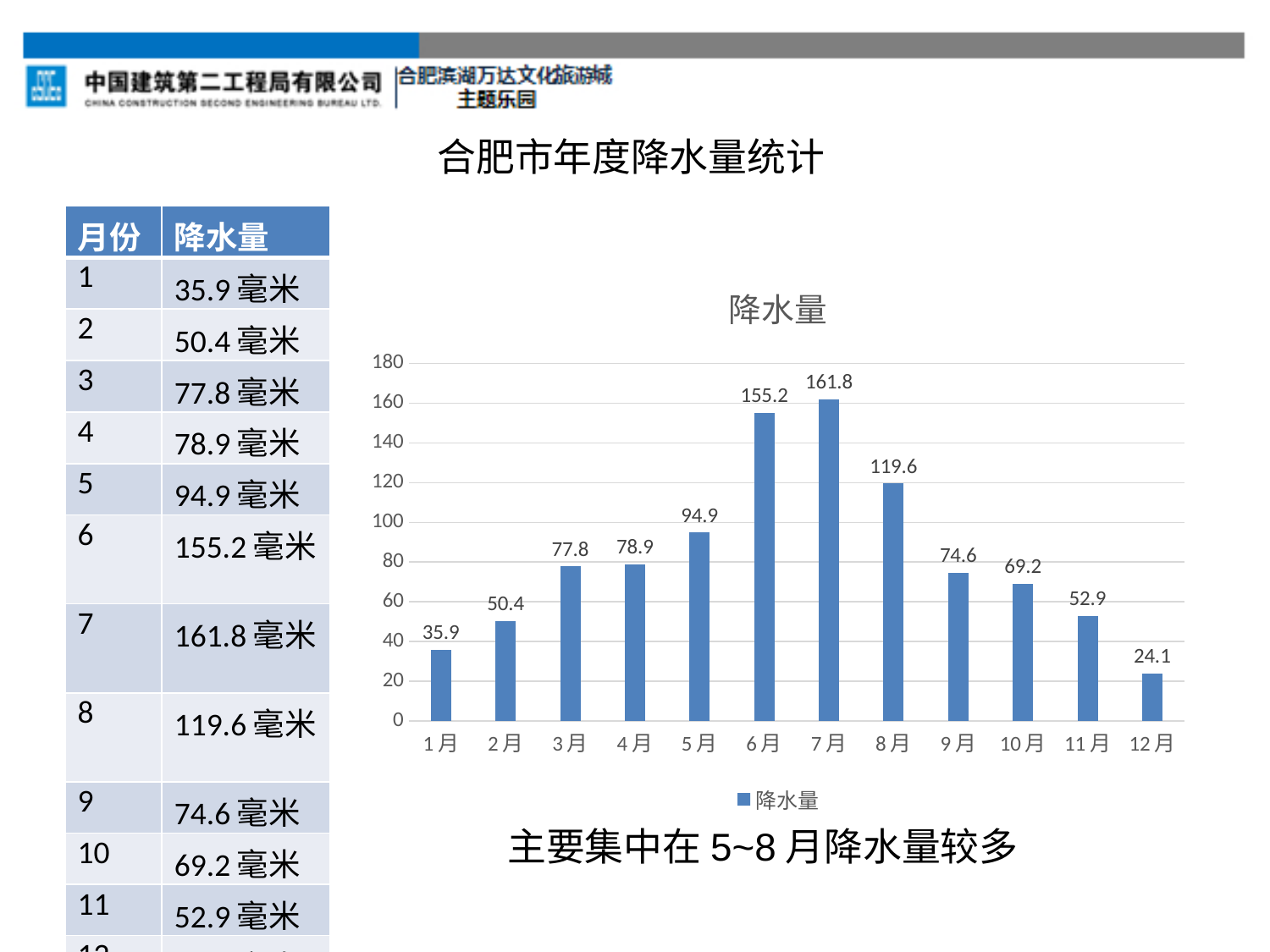

合肥市年度降水量统计
| 月份 | 降水量 |
| --- | --- |
| 1 | 35.9毫米 |
| 2 | 50.4毫米 |
| 3 | 77.8毫米 |
| 4 | 78.9毫米 |
| 5 | 94.9毫米 |
| 6 | 155.2毫米 |
| 7 | 161.8毫米 |
| 8 | 119.6毫米 |
| 9 | 74.6毫米 |
| 10 | 69.2毫米 |
| 11 | 52.9毫米 |
| 12 | 24.1毫米 |

### Chart:

| Category | 降水量 |
|---|---|
| 1月 | 35.9 |
| 2月 | 50.4 |
| 3月 | 77.8 |
| 4月 | 78.9 |
| 5月 | 94.9 |
| 6月 | 155.2 |
| 7月 | 161.8 |
| 8月 | 119.6 |
| 9月 | 74.6 |
| 10月 | 69.2 |
| 11月 | 52.9 |
| 12月 | 24.1 |
主要集中在5~8月降水量较多